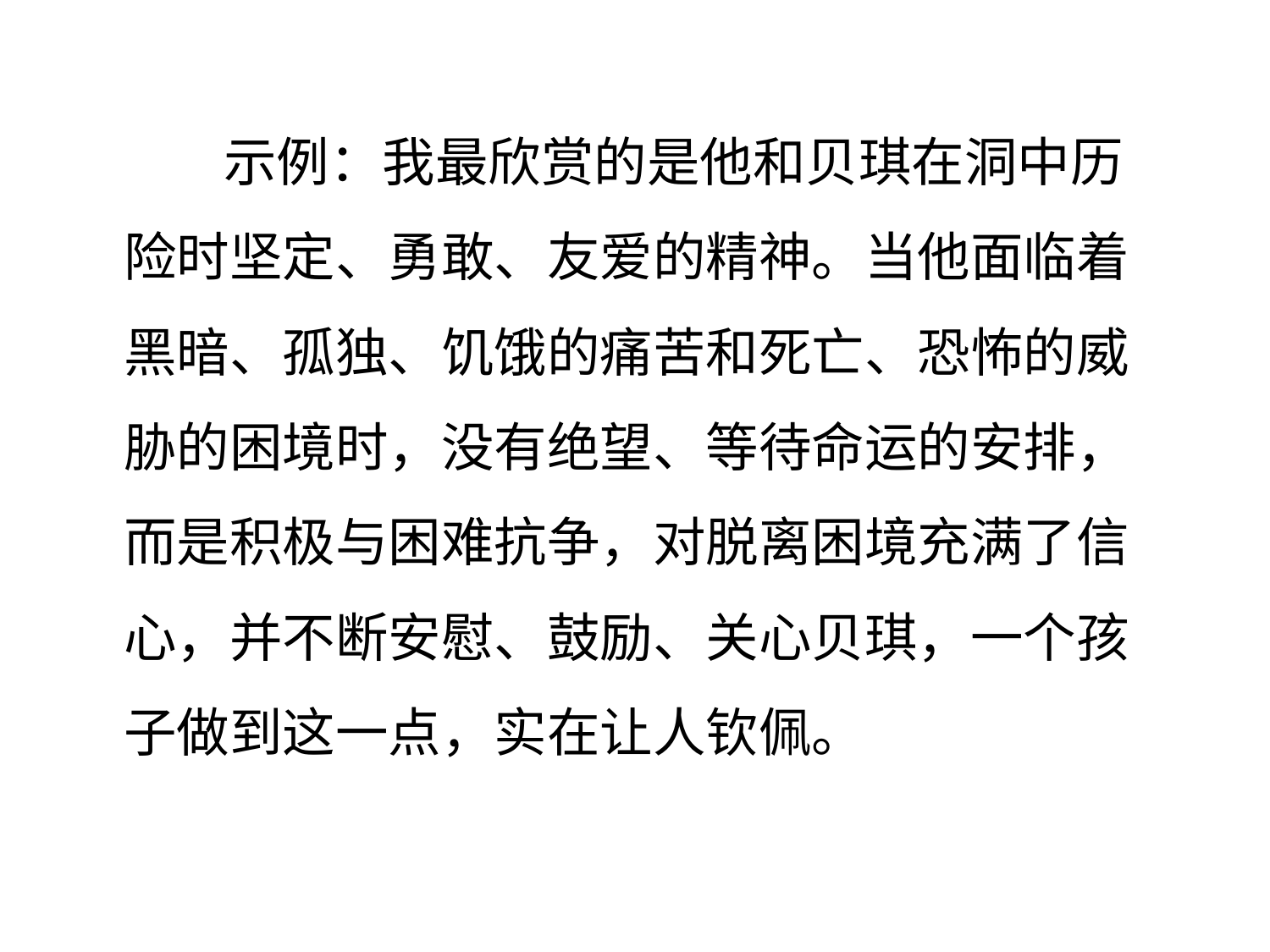

示例：我最欣赏的是他和贝琪在洞中历险时坚定、勇敢、友爱的精神。当他面临着黑暗、孤独、饥饿的痛苦和死亡、恐怖的威胁的困境时，没有绝望、等待命运的安排，而是积极与困难抗争，对脱离困境充满了信心，并不断安慰、鼓励、关心贝琪，一个孩子做到这一点，实在让人钦佩。